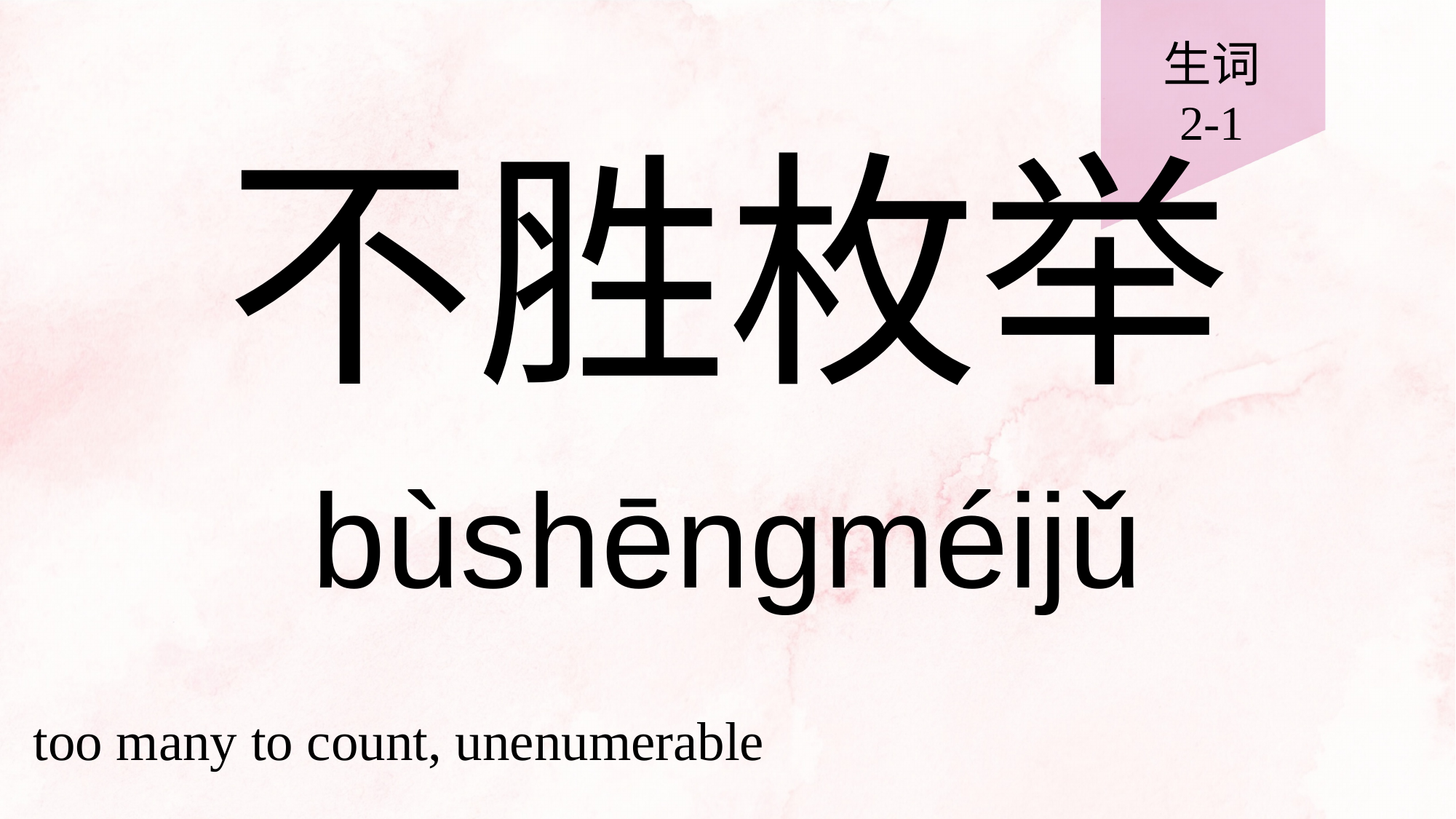

生词
2-1
# 不胜枚举
bùshēngméijǔ
too many to count, unenumerable